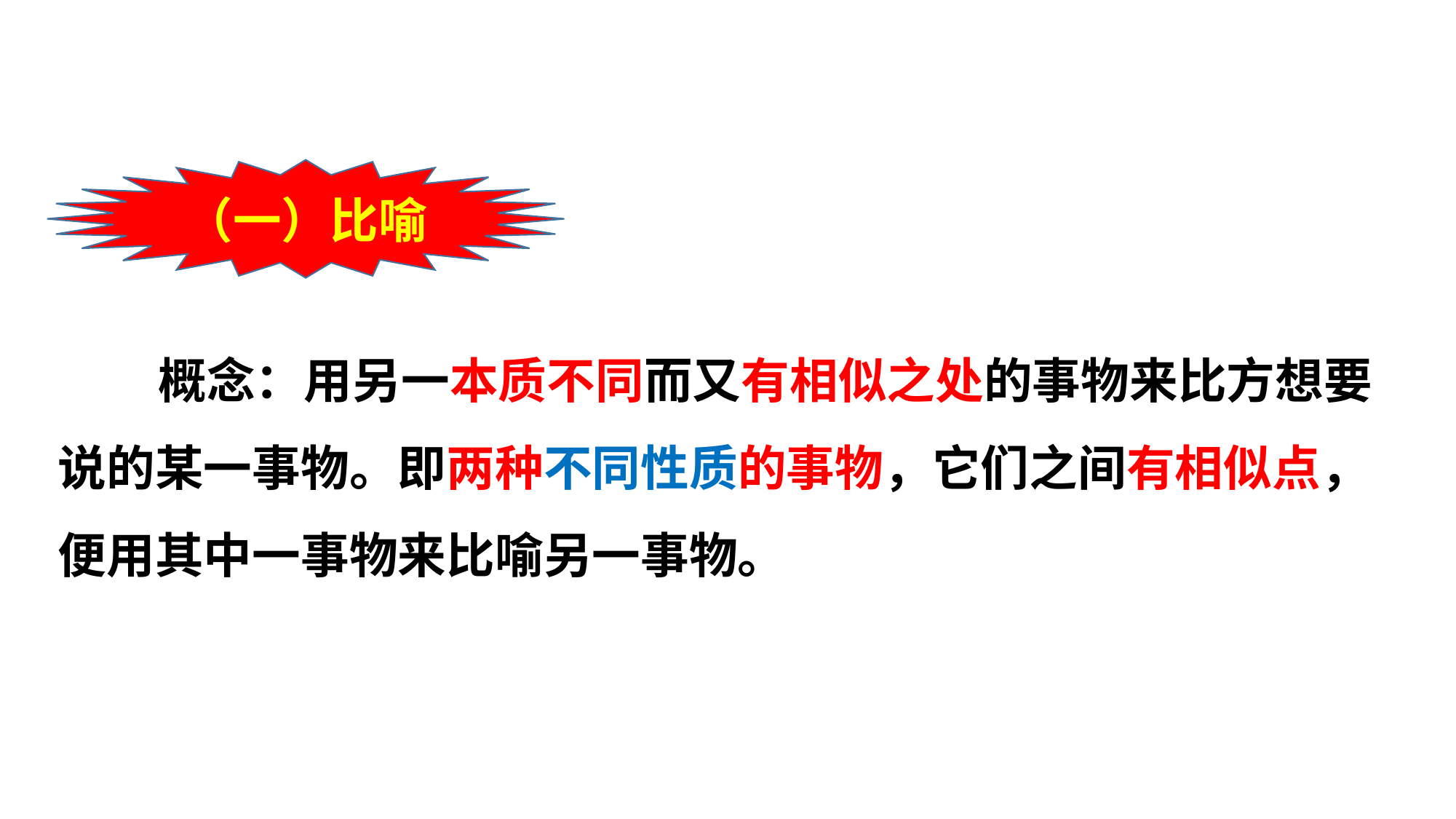

（一）比喻
        概念：用另一本质不同而又有相似之处的事物来比方想要说的某一事物。即两种不同性质的事物，它们之间有相似点，便用其中一事物来比喻另一事物。